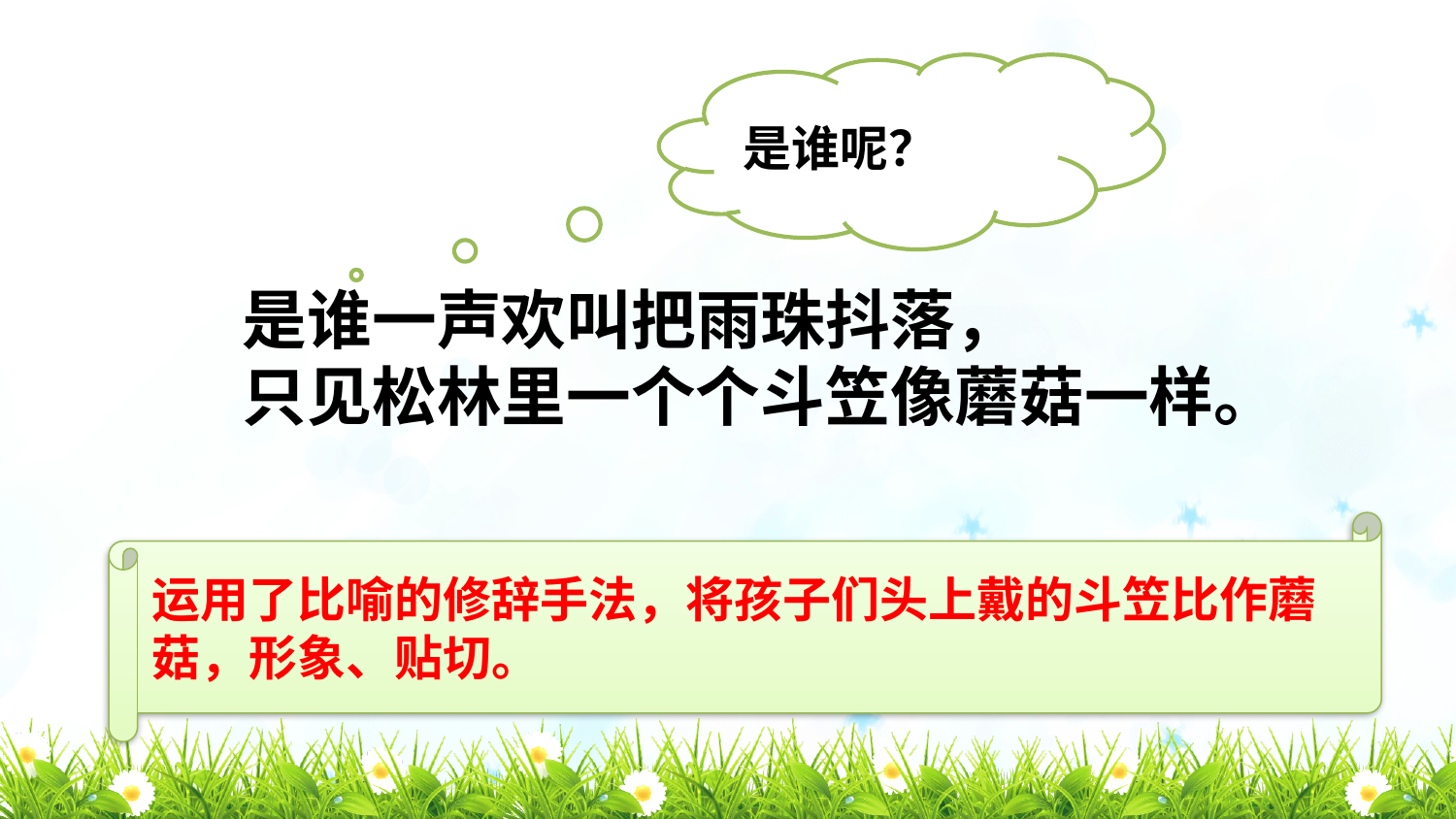

是谁呢？
比喻
是谁一声欢叫把雨珠抖落，
只见松林里一个个斗笠像蘑菇一样。
运用了比喻的修辞手法，将孩子们头上戴的斗笠比作蘑菇，形象、贴切。